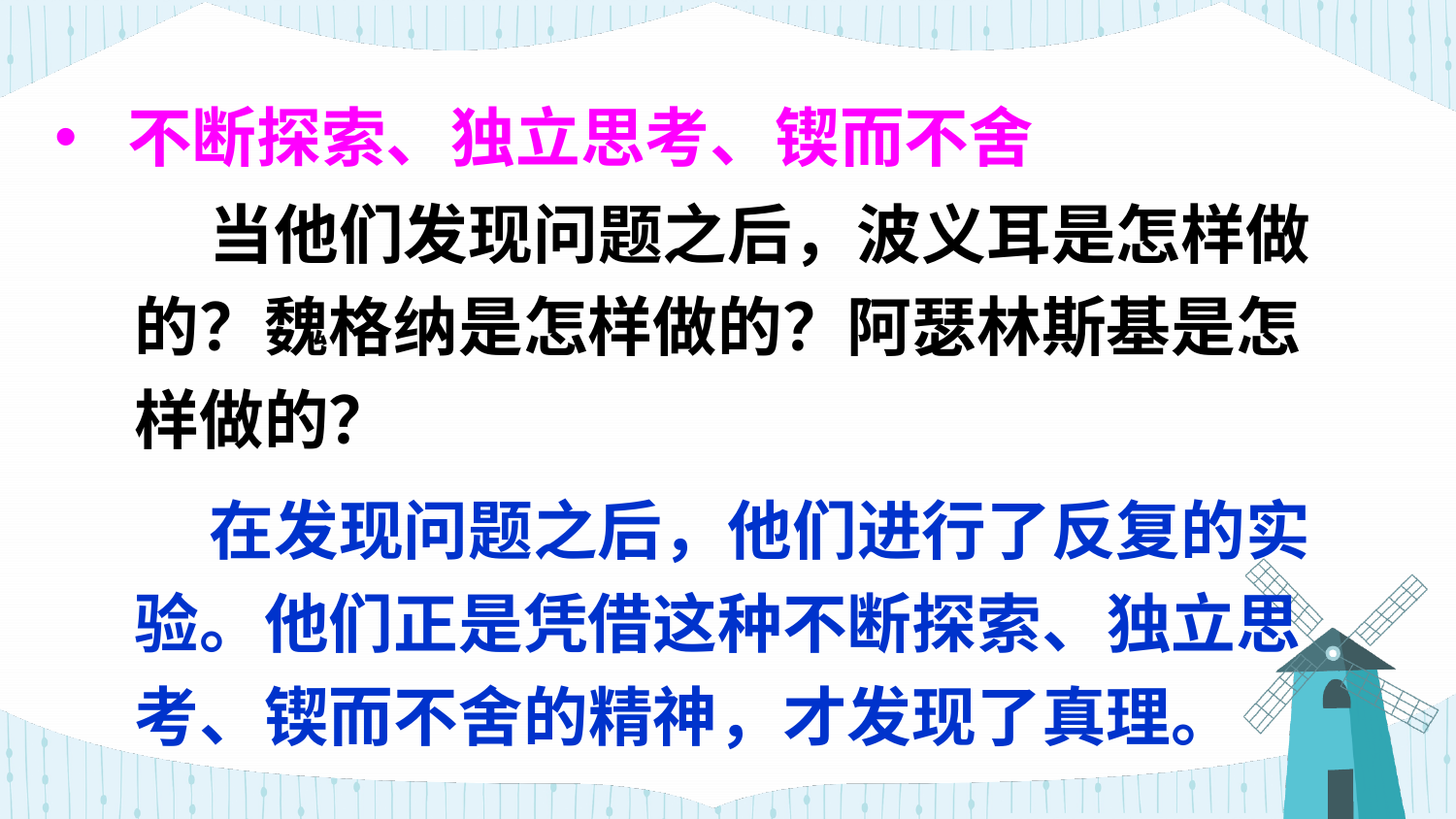

不断探索、独立思考、锲而不舍
    当他们发现问题之后，波义耳是怎样做的？魏格纳是怎样做的？阿瑟林斯基是怎样做的？
    在发现问题之后，他们进行了反复的实验。他们正是凭借这种不断探索、独立思考、锲而不舍的精神，才发现了真理。